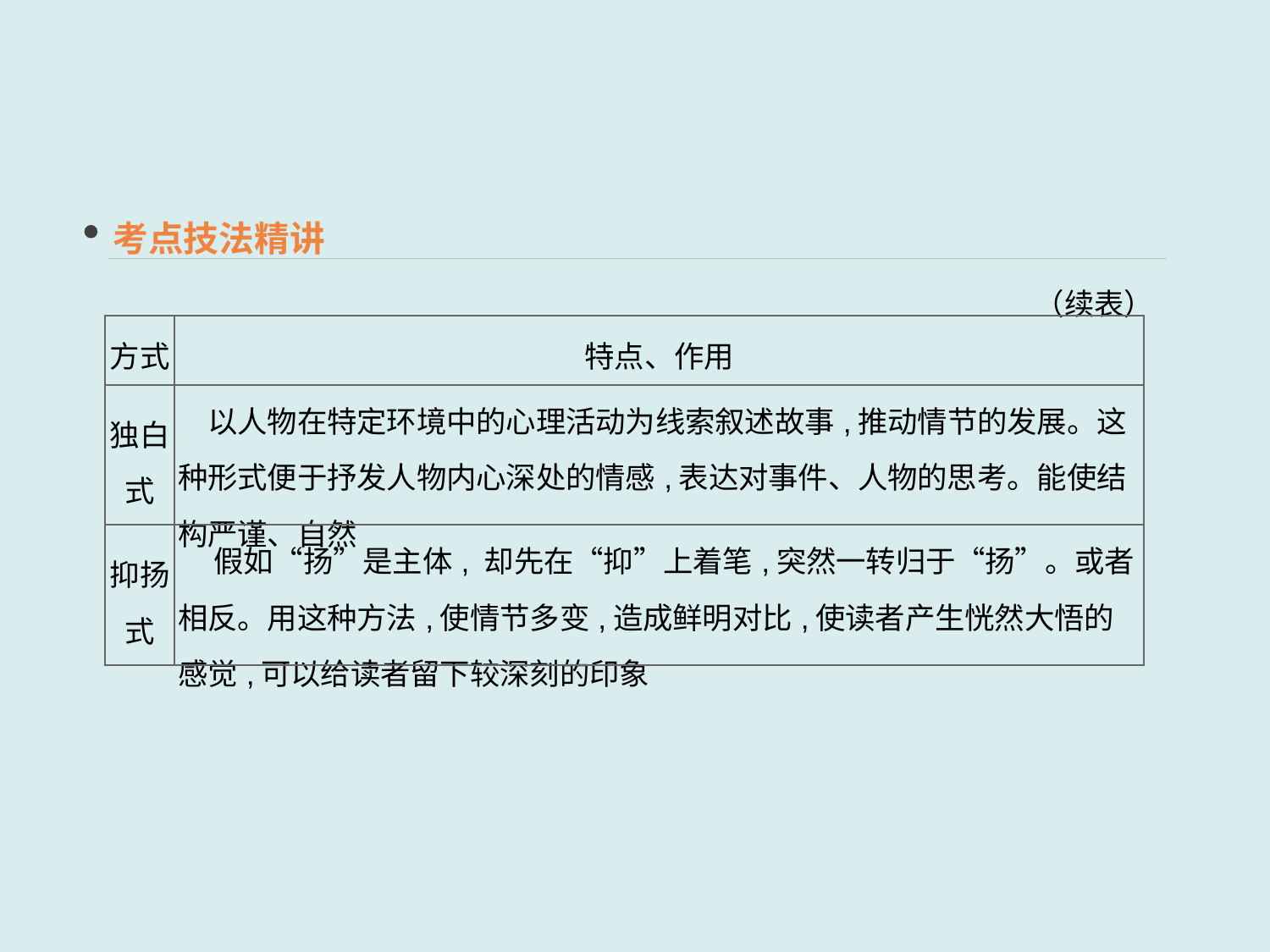

考点技法精讲

（续表）
| 方式 | 特点、作用 |
| --- | --- |
| 独白式 | 以人物在特定环境中的心理活动为线索叙述故事,推动情节的发展。这种形式便于抒发人物内心深处的情感,表达对事件、人物的思考。能使结构严谨、自然 |
| 抑扬式 | 假如“扬”是主体, 却先在“抑”上着笔,突然一转归于“扬”。或者相反。用这种方法,使情节多变,造成鲜明对比,使读者产生恍然大悟的感觉,可以给读者留下较深刻的印象 |